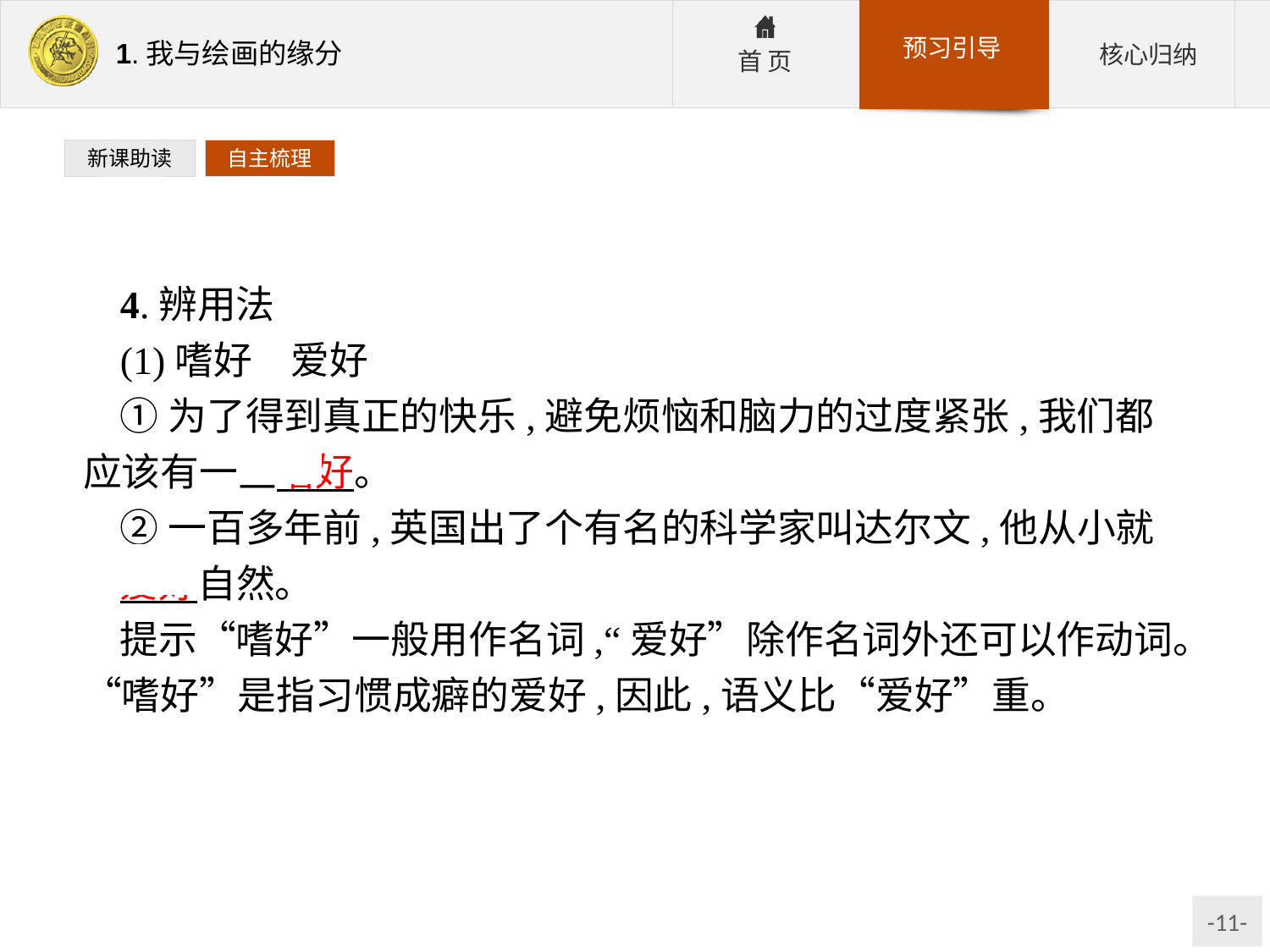

新课助读
自主梳理
4.辨用法
(1)嗜好　爱好
①为了得到真正的快乐,避免烦恼和脑力的过度紧张,我们都应该有一些嗜好。
②一百多年前,英国出了个有名的科学家叫达尔文,他从小就
爱好自然。
提示“嗜好”一般用作名词,“爱好”除作名词外还可以作动词。“嗜好”是指习惯成癖的爱好,因此,语义比“爱好”重。